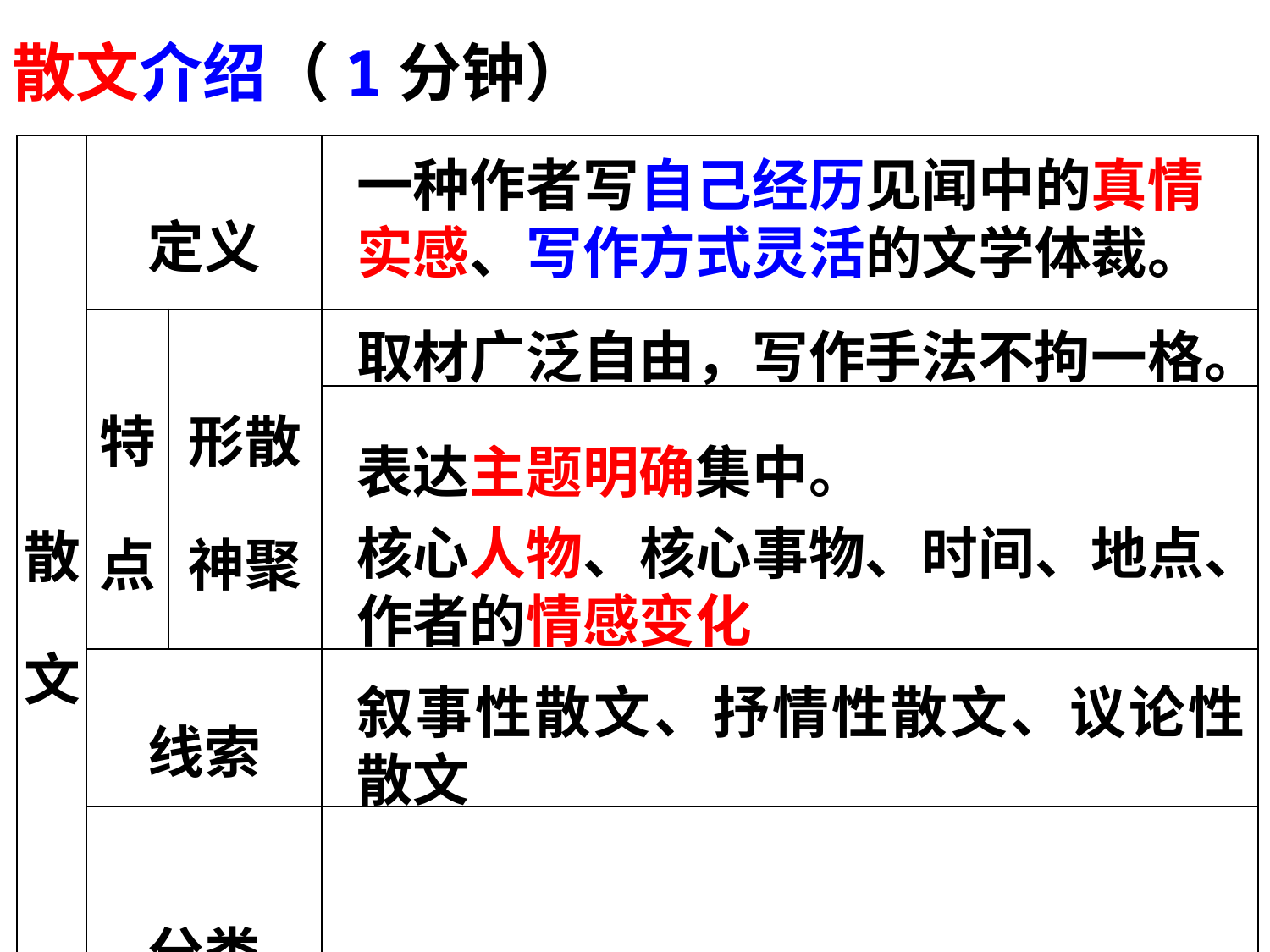

散文介绍（1分钟）
| 散 文 | 定义 |  |  |
| --- | --- | --- | --- |
|  | 特点 | 形散 神聚 |  |
|  |  |  |  |
|  | 线索 |  |  |
|  | 分类 |  |  |
一种作者写自己经历见闻中的真情实感、写作方式灵活的文学体裁。
取材广泛自由，写作手法不拘一格。
表达主题明确集中。
核心人物、核心事物、时间、地点、作者的情感变化
叙事性散文、抒情性散文、议论性散文